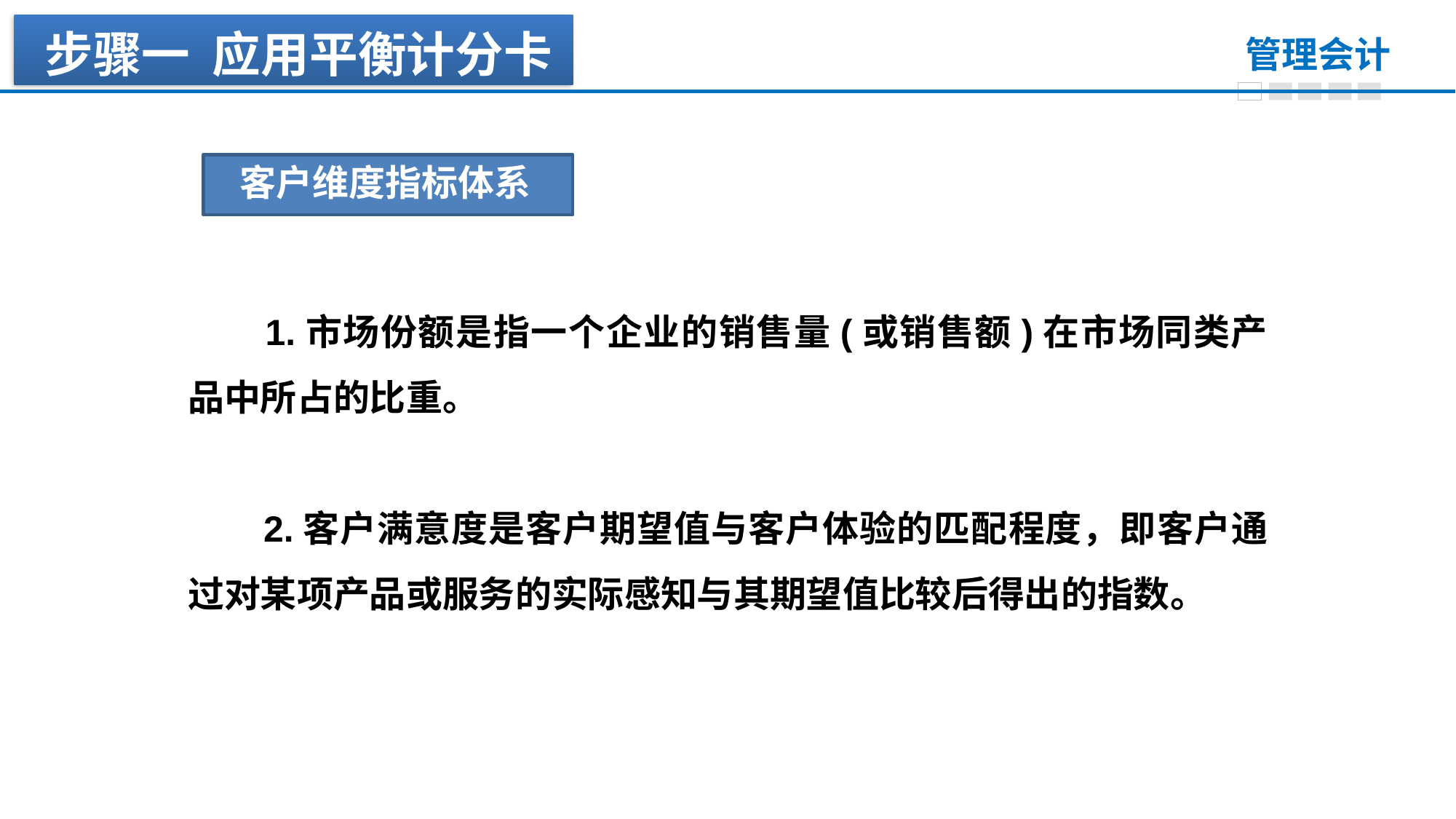

步骤一  应用平衡计分卡
客户维度指标体系

    1.市场份额是指一个企业的销售量(或销售额)在市场同类产品中所占的比重。

    2.客户满意度是客户期望值与客户体验的匹配程度，即客户通过对某项产品或服务的实际感知与其期望值比较后得出的指数。